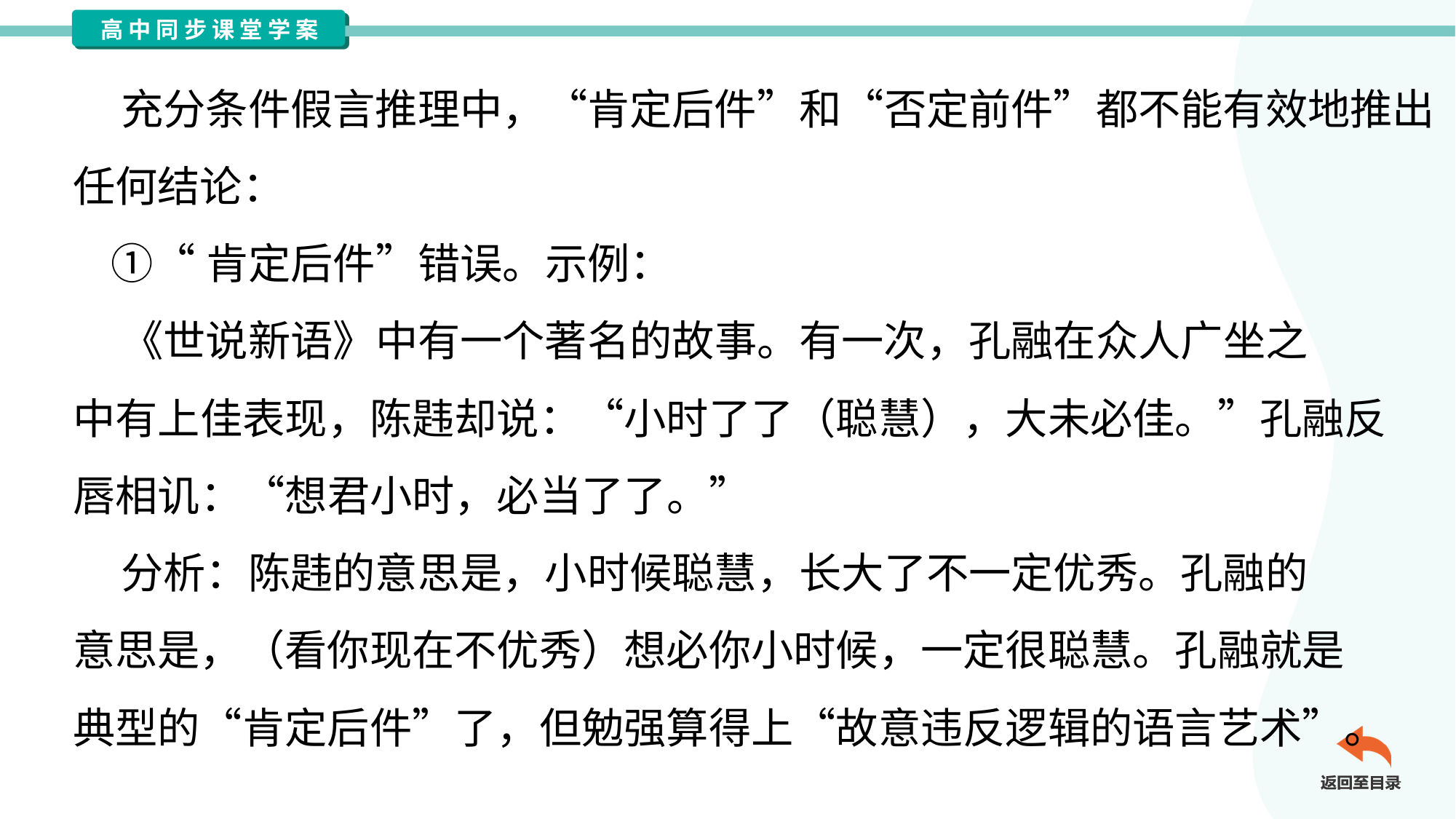

充分条件假言推理中，“肯定后件”和“否定前件”都不能有效地推出
任何结论：
    ①“肯定后件”错误。示例：
    《世说新语》中有一个著名的故事。有一次，孔融在众人广坐之
中有上佳表现，陈韪却说：“小时了了（聪慧），大未必佳。”孔融反
唇相讥：“想君小时，必当了了。”
    分析：陈韪的意思是，小时候聪慧，长大了不一定优秀。孔融的
意思是，（看你现在不优秀）想必你小时候，一定很聪慧。孔融就是
典型的“肯定后件”了，但勉强算得上“故意违反逻辑的语言艺术”。